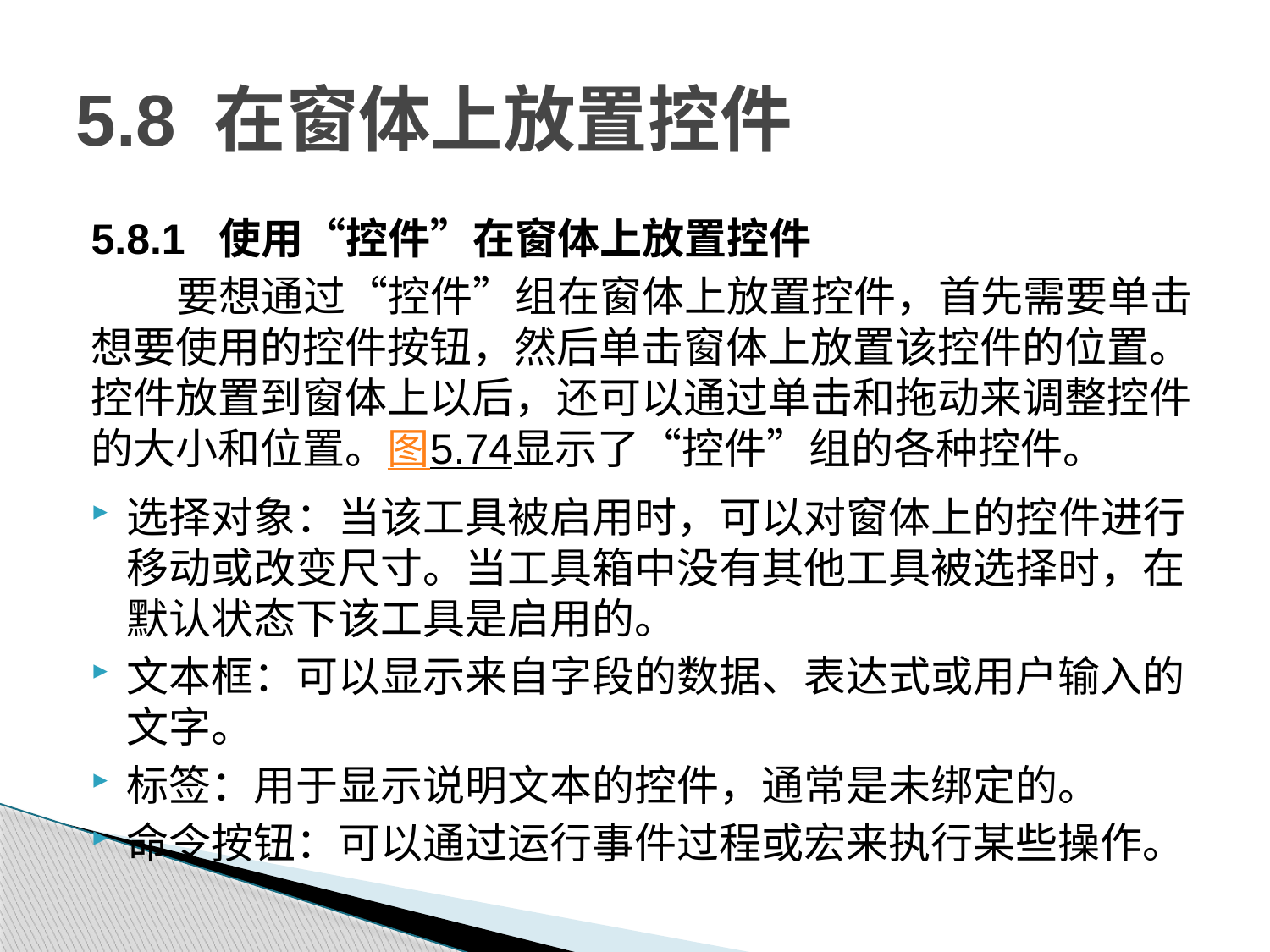

# 5.8 在窗体上放置控件
5.8.1  使用“控件”在窗体上放置控件
要想通过“控件”组在窗体上放置控件，首先需要单击想要使用的控件按钮，然后单击窗体上放置该控件的位置。控件放置到窗体上以后，还可以通过单击和拖动来调整控件的大小和位置。图5.74显示了“控件”组的各种控件。
选择对象：当该工具被启用时，可以对窗体上的控件进行移动或改变尺寸。当工具箱中没有其他工具被选择时，在默认状态下该工具是启用的。
文本框：可以显示来自字段的数据、表达式或用户输入的文字。
标签：用于显示说明文本的控件，通常是未绑定的。
命令按钮：可以通过运行事件过程或宏来执行某些操作。